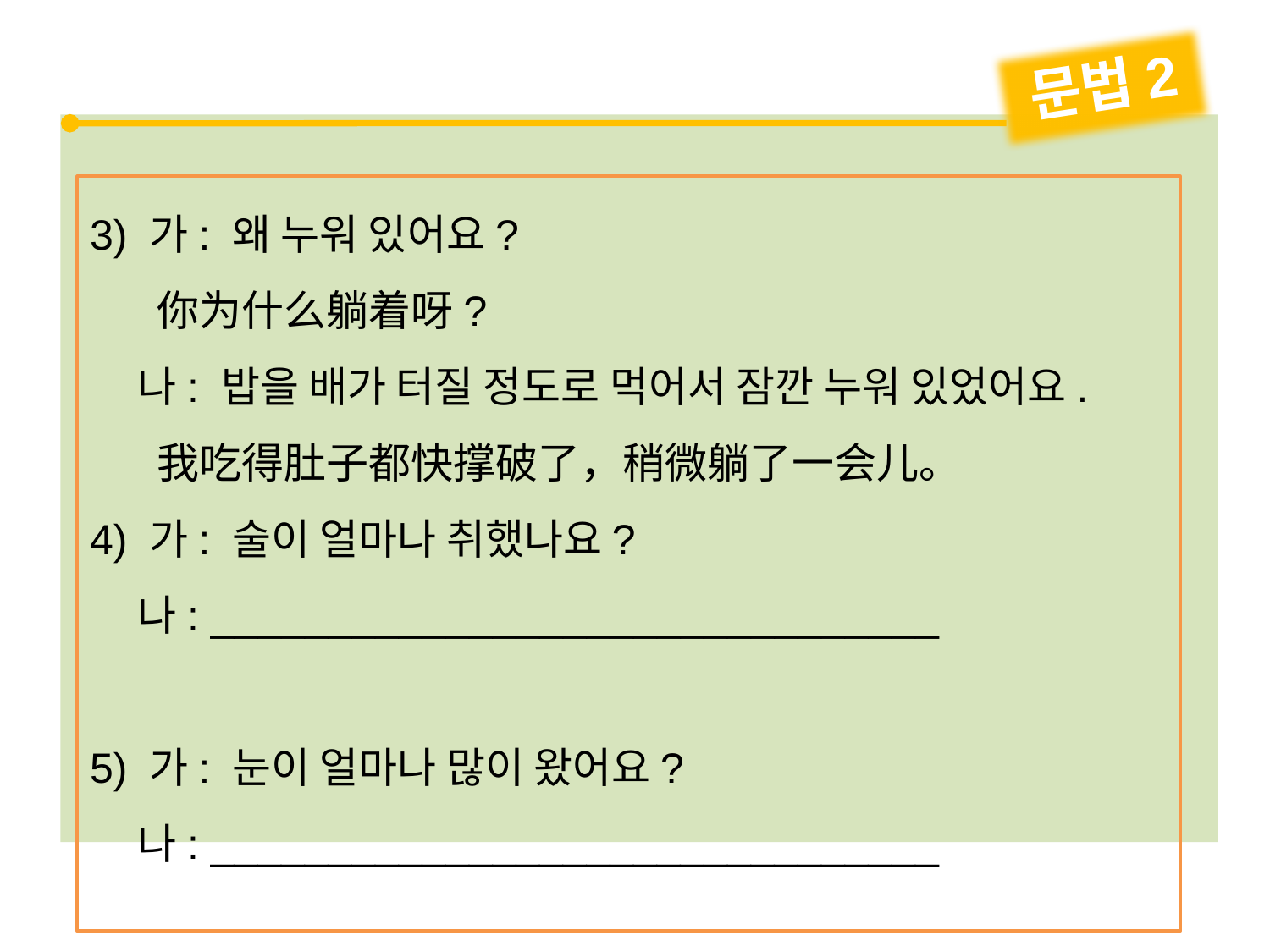

문법2

3) 가: 왜 누워 있어요?
      你为什么躺着呀?
    나: 밥을 배가 터질 정도로 먹어서 잠깐 누워 있었어요.
      我吃得肚子都快撑破了，稍微躺了一会儿。
4) 가: 술이 얼마나 취했나요?
    나: _______________________________
5) 가: 눈이 얼마나 많이 왔어요?
    나: _______________________________